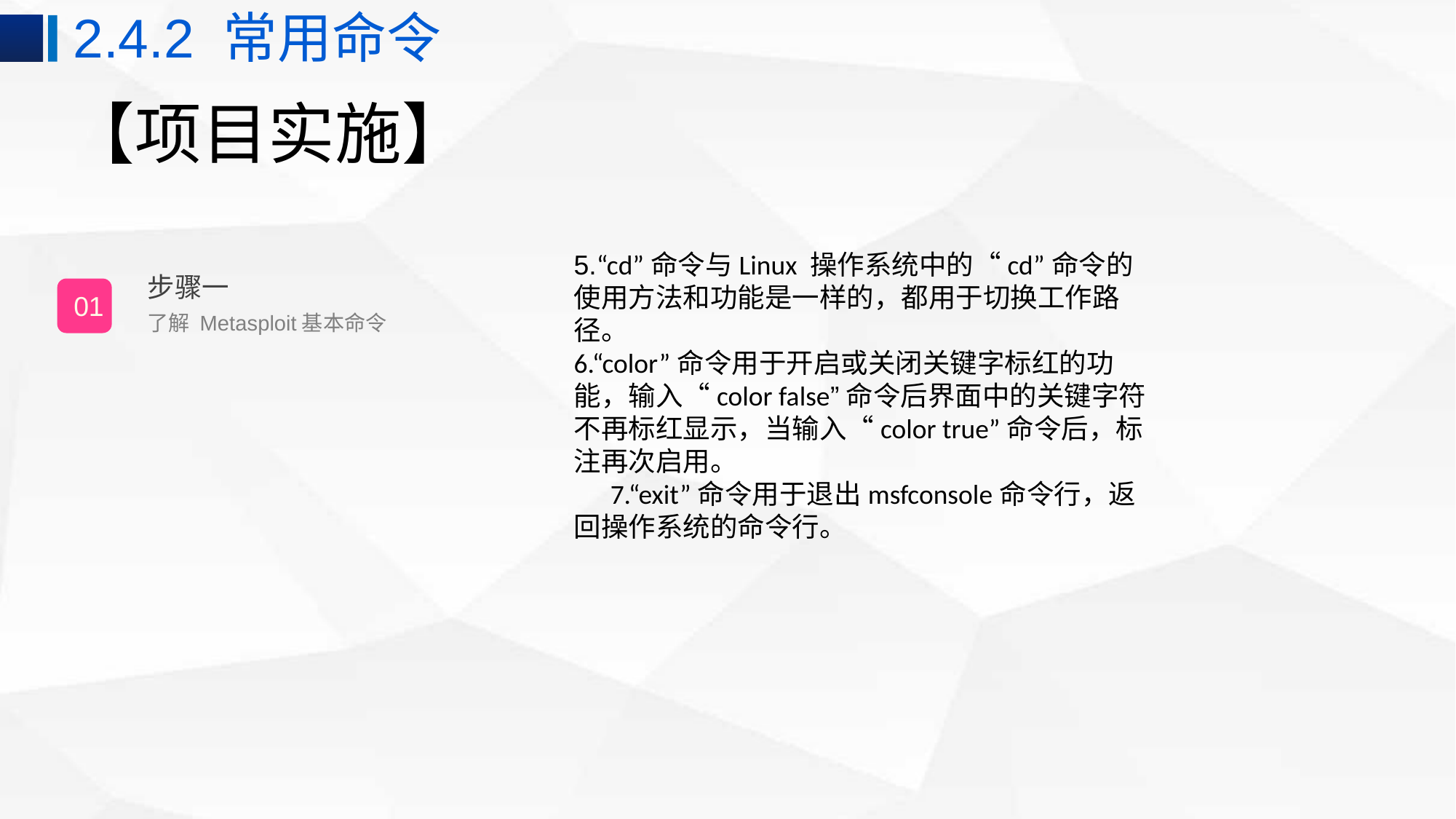

2.4.2 常用命令

# 【项目实施】
5.“cd”命令与Linux 操作系统中的“cd”命令的使用方法和功能是一样的，都用于切换工作路径。6.“color”命令用于开启或关闭关键字标红的功能，输入“color false”命令后界面中的关键字符不再标红显示，当输入“color true”命令后，标注再次启用。7.“exit”命令用于退出msfconsole命令行，返回操作系统的命令行。
步骤一

01
了解 Metasploit基本命令